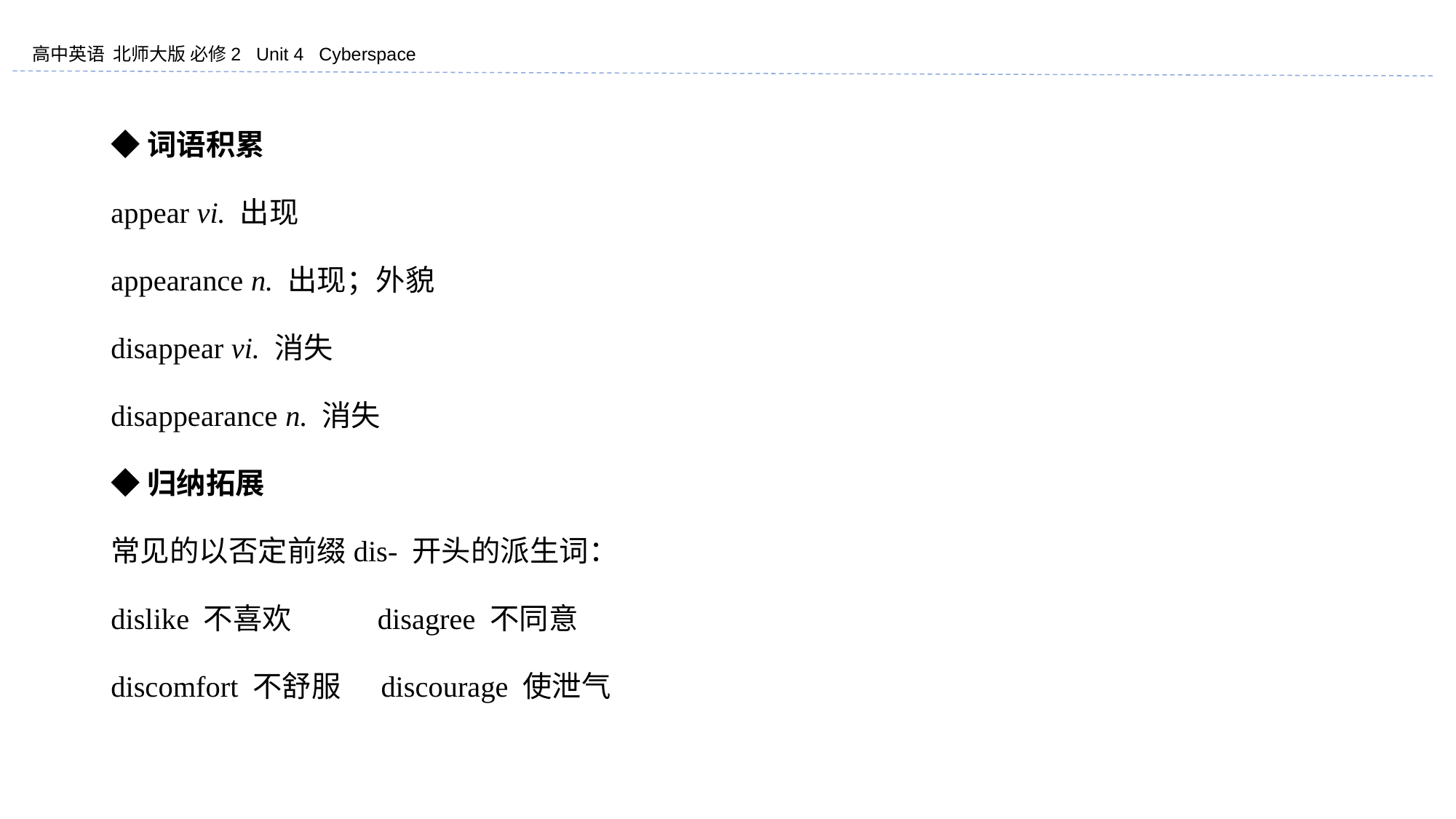

◆词语积累
appear vi. 出现
appearance n. 出现；外貌
disappear vi. 消失
disappearance n. 消失
◆归纳拓展
常见的以否定前缀dis- 开头的派生词：
dislike 不喜欢            disagree 不同意
discomfort 不舒服     discourage 使泄气